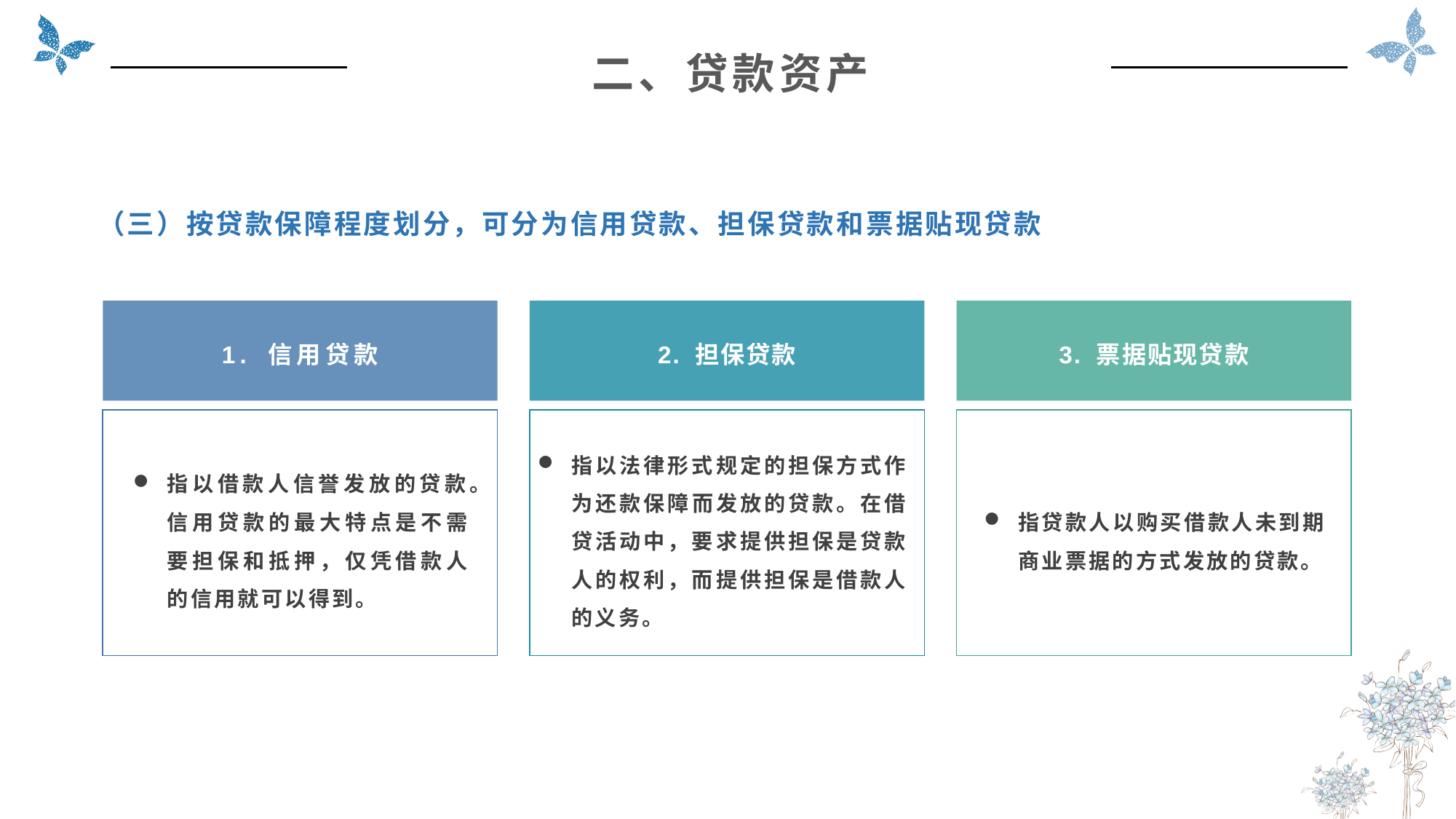

二、贷款资产
（三）按贷款保障程度划分，可分为信用贷款、担保贷款和票据贴现贷款

2. 担保贷款
3. 票据贴现贷款
1. 信用贷款

指以借款人信誉发放的贷款。信用贷款的最大特点是不需要担保和抵押，仅凭借款人的信用就可以得到。
指以法律形式规定的担保方式作为还款保障而发放的贷款。在借贷活动中，要求提供担保是贷款人的权利，而提供担保是借款人的义务。
指贷款人以购买借款人未到期商业票据的方式发放的贷款。